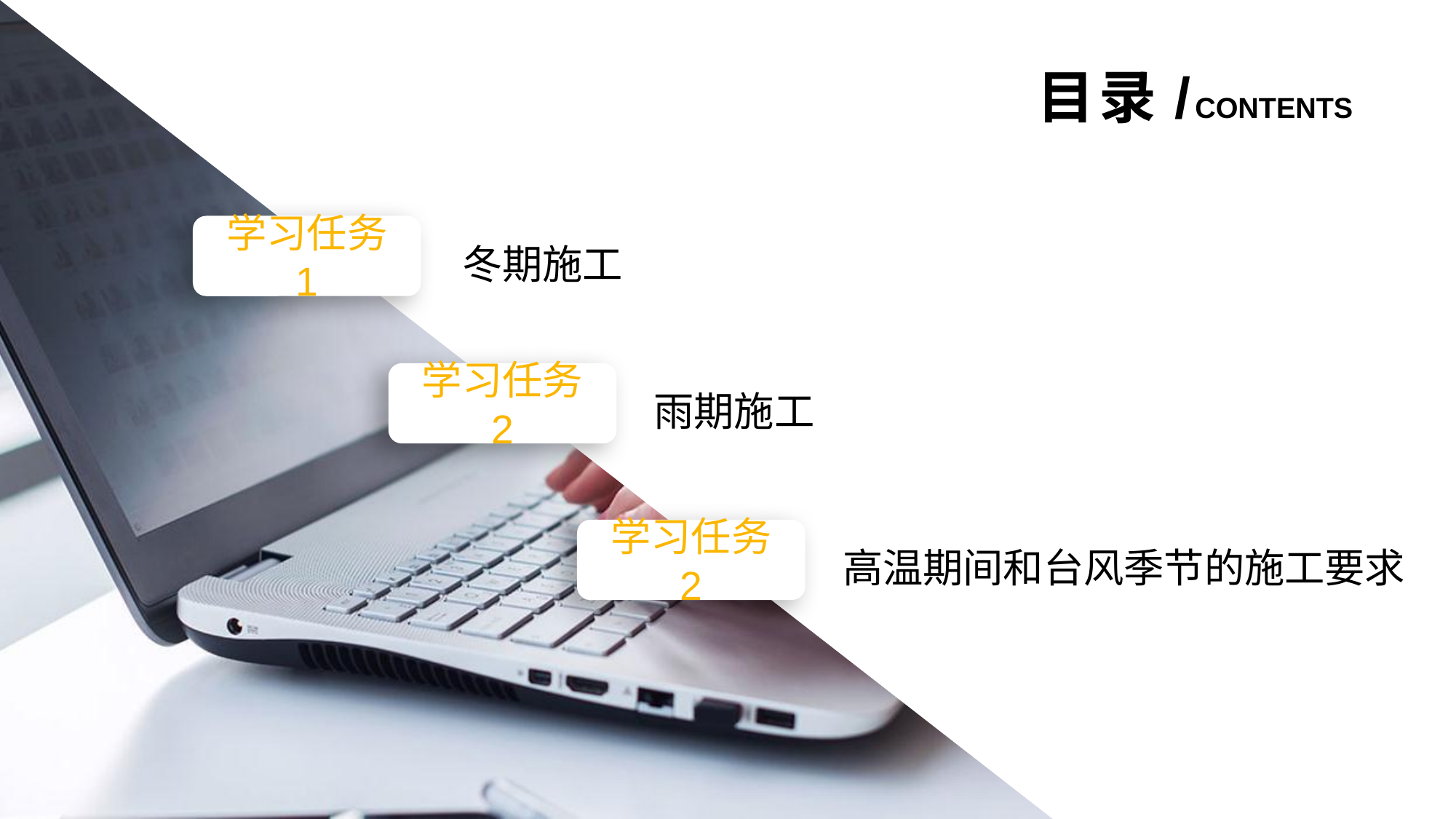

目录/contents
学习任务 1
冬期施工
学习任务 2
雨期施工
学习任务 2
高温期间和台风季节的施工要求